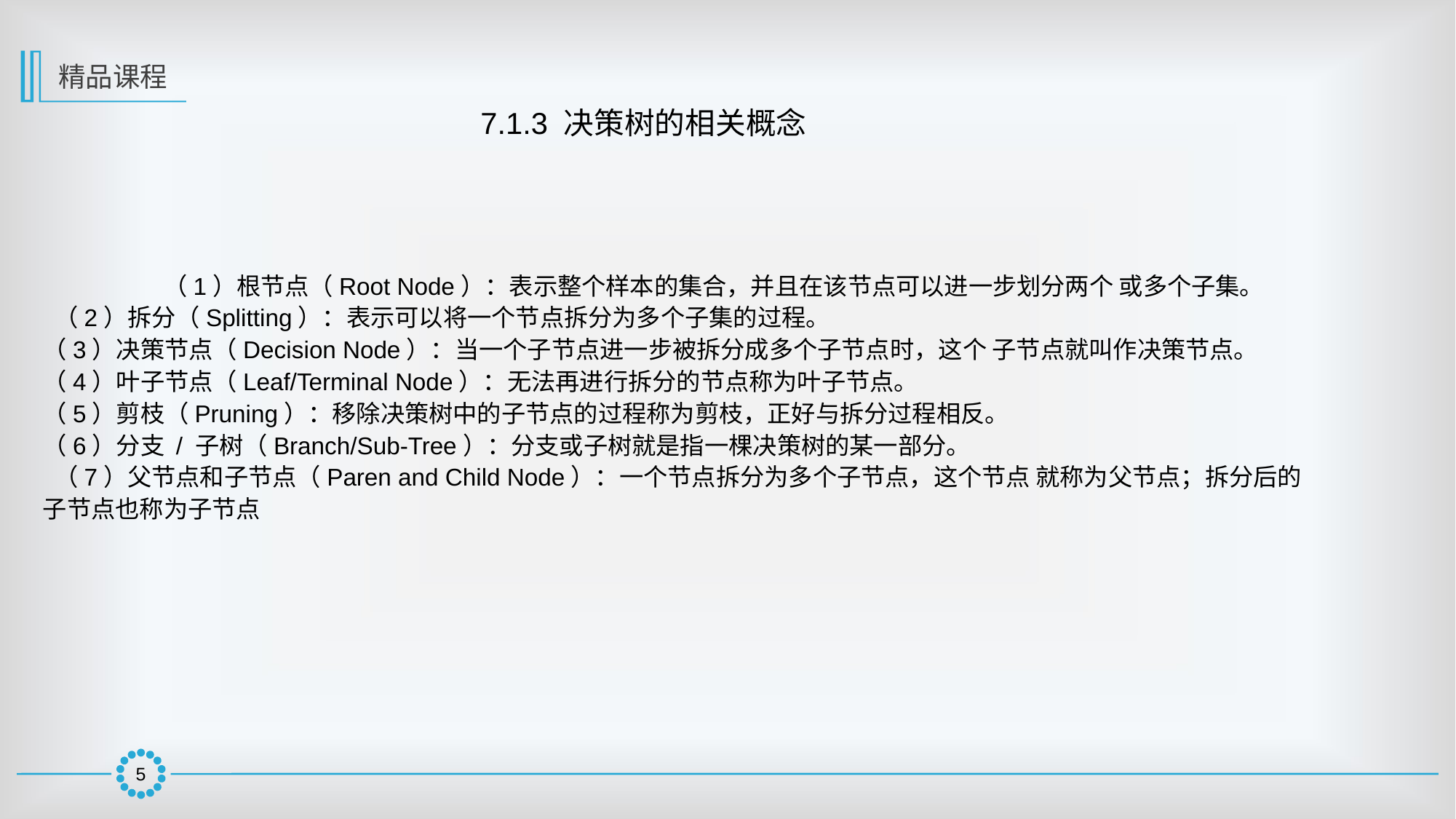

精品课程
7.1.3 决策树的相关概念
	 （1）根节点（Root Node）：表示整个样本的集合，并且在该节点可以进一步划分两个 或多个子集。
 （2）拆分（Splitting）：表示可以将一个节点拆分为多个子集的过程。
（3）决策节点（Decision Node）：当一个子节点进一步被拆分成多个子节点时，这个 子节点就叫作决策节点。
（4）叶子节点（Leaf/Terminal Node）：无法再进行拆分的节点称为叶子节点。
（5）剪枝（Pruning）：移除决策树中的子节点的过程称为剪枝，正好与拆分过程相反。
（6）分支 / 子树（Branch/Sub-Tree）：分支或子树就是指一棵决策树的某一部分。
 （7）父节点和子节点（Paren and Child Node）：一个节点拆分为多个子节点，这个节点 就称为父节点；拆分后的子节点也称为子节点

5